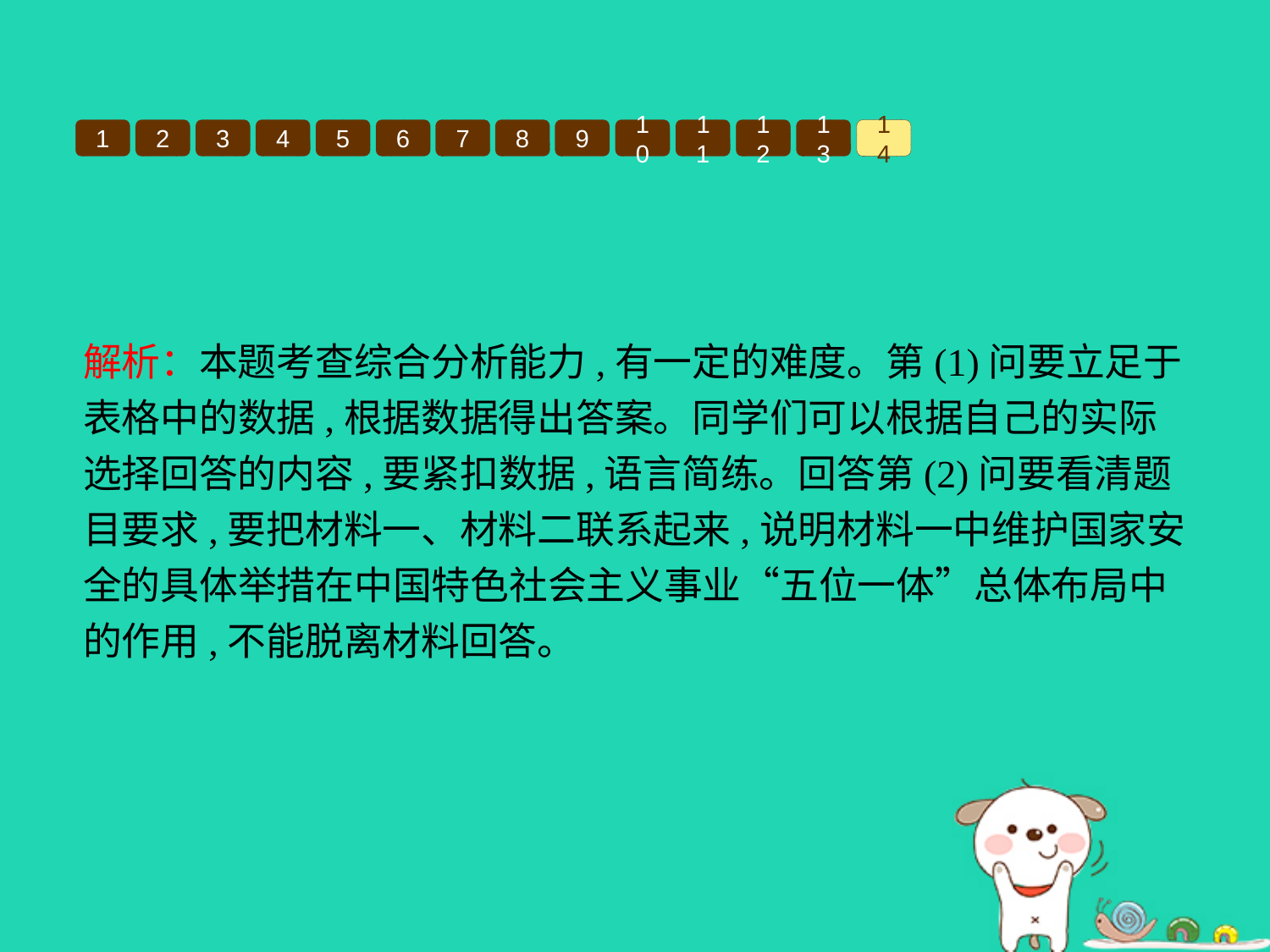

1
2
3
4
5
6
7
8
9
10
11
12
13
14
解析：本题考查综合分析能力,有一定的难度。第(1)问要立足于表格中的数据,根据数据得出答案。同学们可以根据自己的实际选择回答的内容,要紧扣数据,语言简练。回答第(2)问要看清题目要求,要把材料一、材料二联系起来,说明材料一中维护国家安全的具体举措在中国特色社会主义事业“五位一体”总体布局中的作用,不能脱离材料回答。